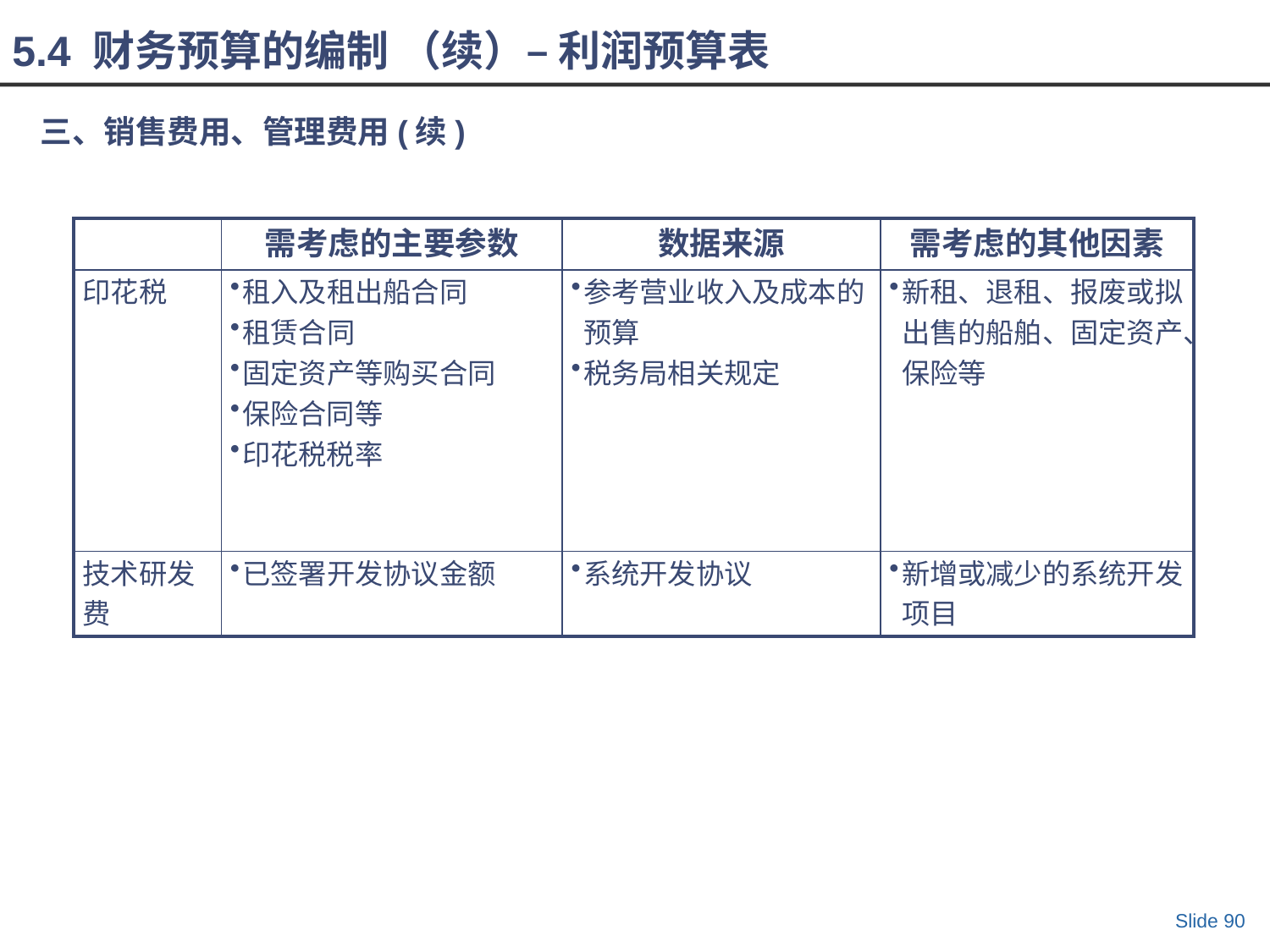

5.4 财务预算的编制 （续）– 利润预算表

三、销售费用、管理费用(续)
|  | 需考虑的主要参数 | 数据来源 | 需考虑的其他因素 |
| --- | --- | --- | --- |
| 印花税 | 租入及租出船合同 租赁合同 固定资产等购买合同 保险合同等 印花税税率 | 参考营业收入及成本的预算 税务局相关规定 | 新租、退租、报废或拟出售的船舶、固定资产、保险等 |
| 技术研发费 | 已签署开发协议金额 | 系统开发协议 | 新增或减少的系统开发项目 |
Slide 90